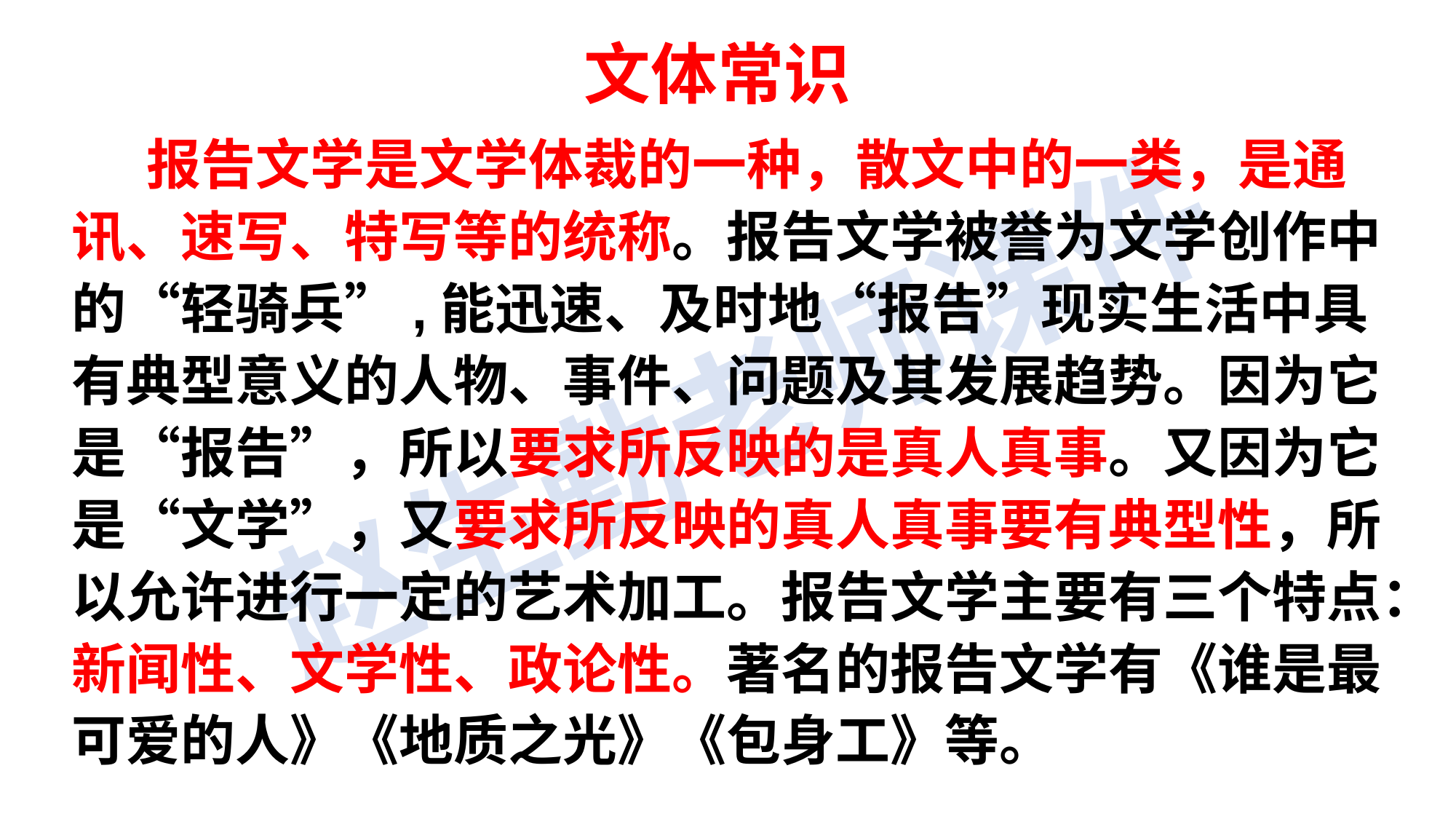

文体常识
     报告文学是文学体裁的一种，散文中的一类，是通讯、速写、特写等的统称。报告文学被誉为文学创作中的“轻骑兵”,能迅速、及时地“报告”现实生活中具有典型意义的人物、事件、问题及其发展趋势。因为它是“报告”，所以要求所反映的是真人真事。又因为它是“文学”，又要求所反映的真人真事要有典型性，所以允许进行一定的艺术加工。报告文学主要有三个特点：新闻性、文学性、政论性。著名的报告文学有《谁是最可爱的人》《地质之光》《包身工》等。